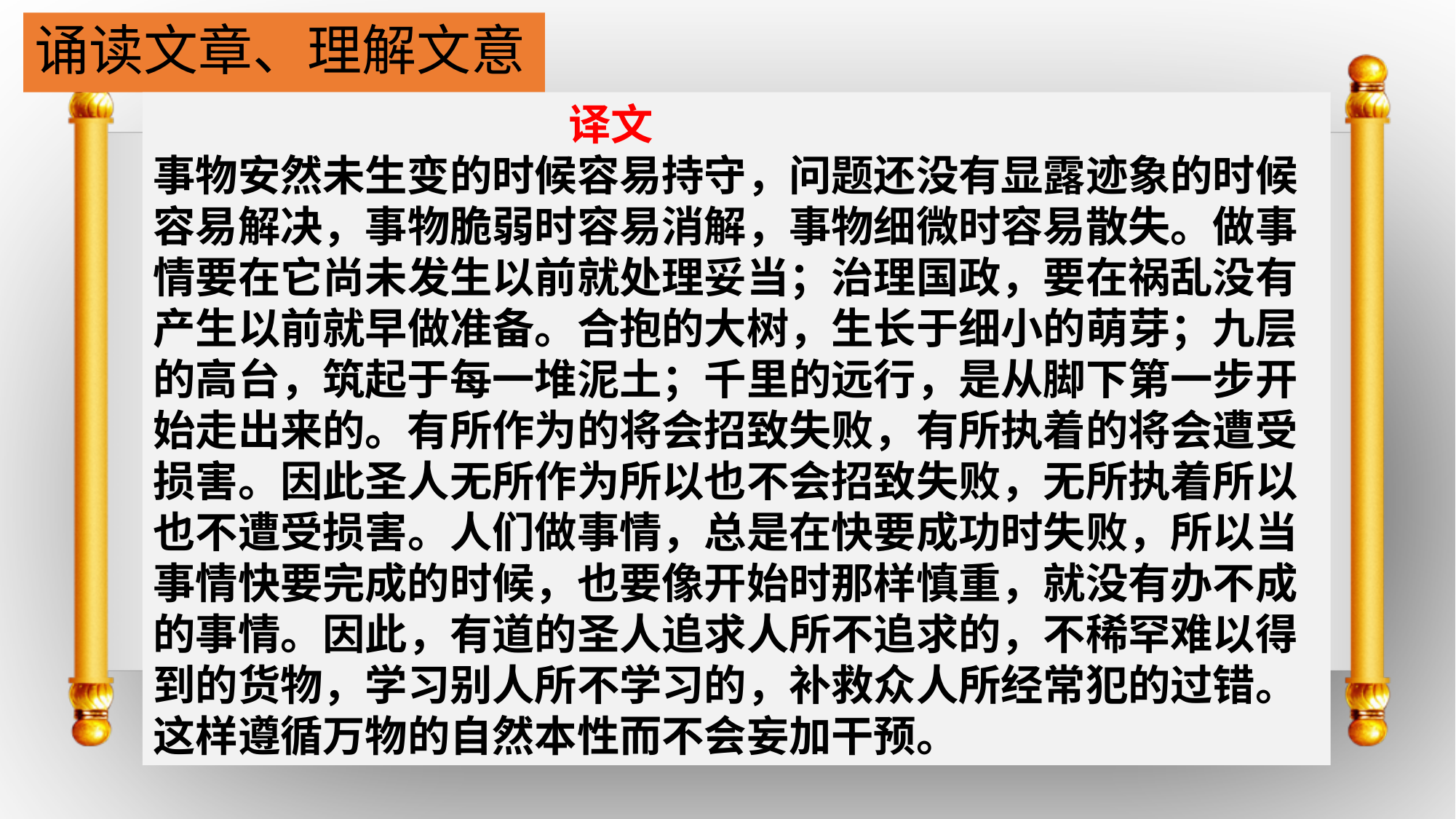

# 诵读文章、理解文意
                                          译文
事物安然未生变的时候容易持守，问题还没有显露迹象的时候容易解决，事物脆弱时容易消解，事物细微时容易散失。做事情要在它尚未发生以前就处理妥当；治理国政，要在祸乱没有产生以前就早做准备。合抱的大树，生长于细小的萌芽；九层的高台，筑起于每一堆泥土；千里的远行，是从脚下第一步开始走出来的。有所作为的将会招致失败，有所执着的将会遭受损害。因此圣人无所作为所以也不会招致失败，无所执着所以也不遭受损害。人们做事情，总是在快要成功时失败，所以当事情快要完成的时候，也要像开始时那样慎重，就没有办不成的事情。因此，有道的圣人追求人所不追求的，不稀罕难以得到的货物，学习别人所不学习的，补救众人所经常犯的过错。这样遵循万物的自然本性而不会妄加干预。